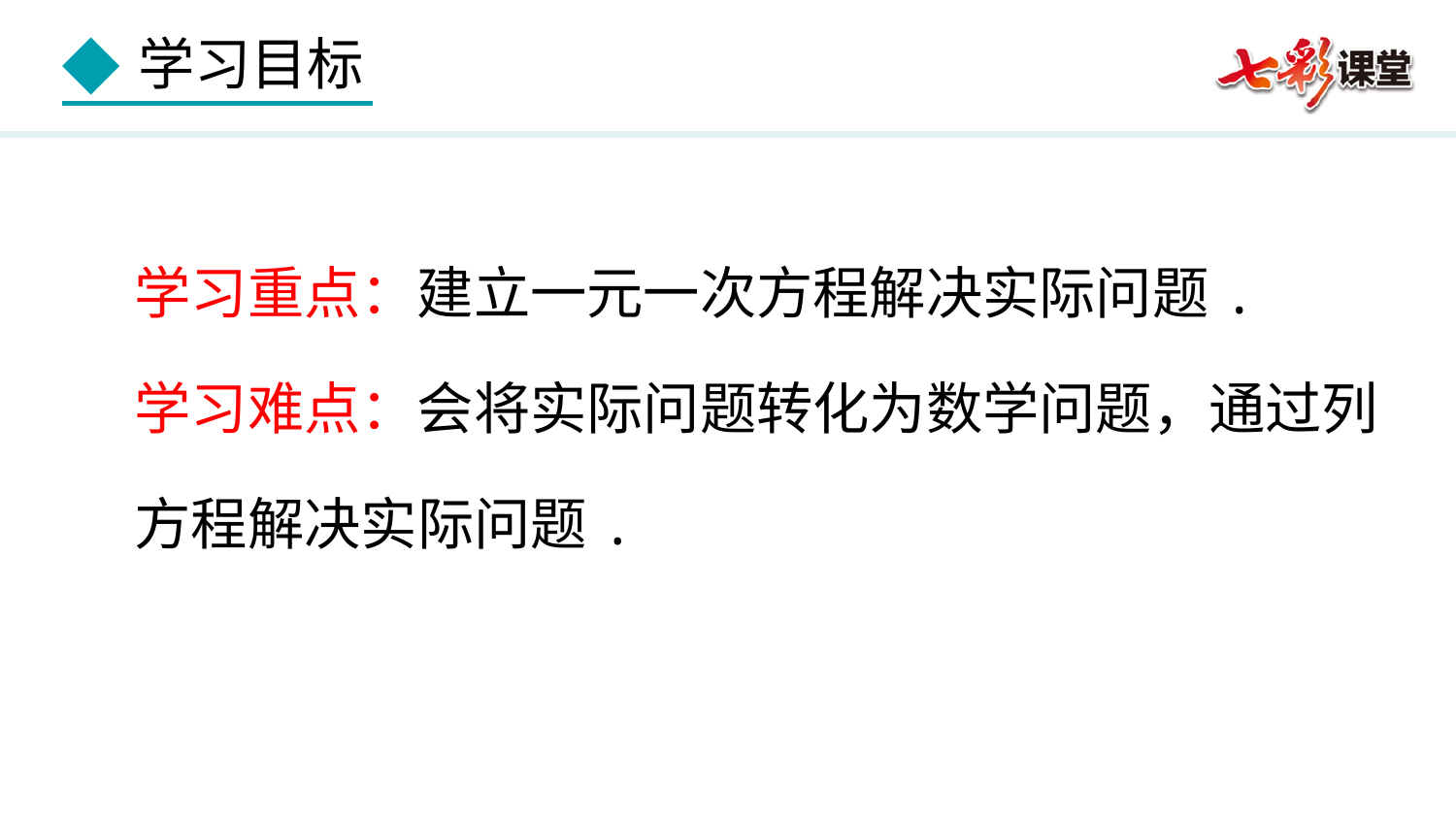

学习重点：建立一元一次方程解决实际问题.
学习难点：会将实际问题转化为数学问题，通过列
方程解决实际问题.